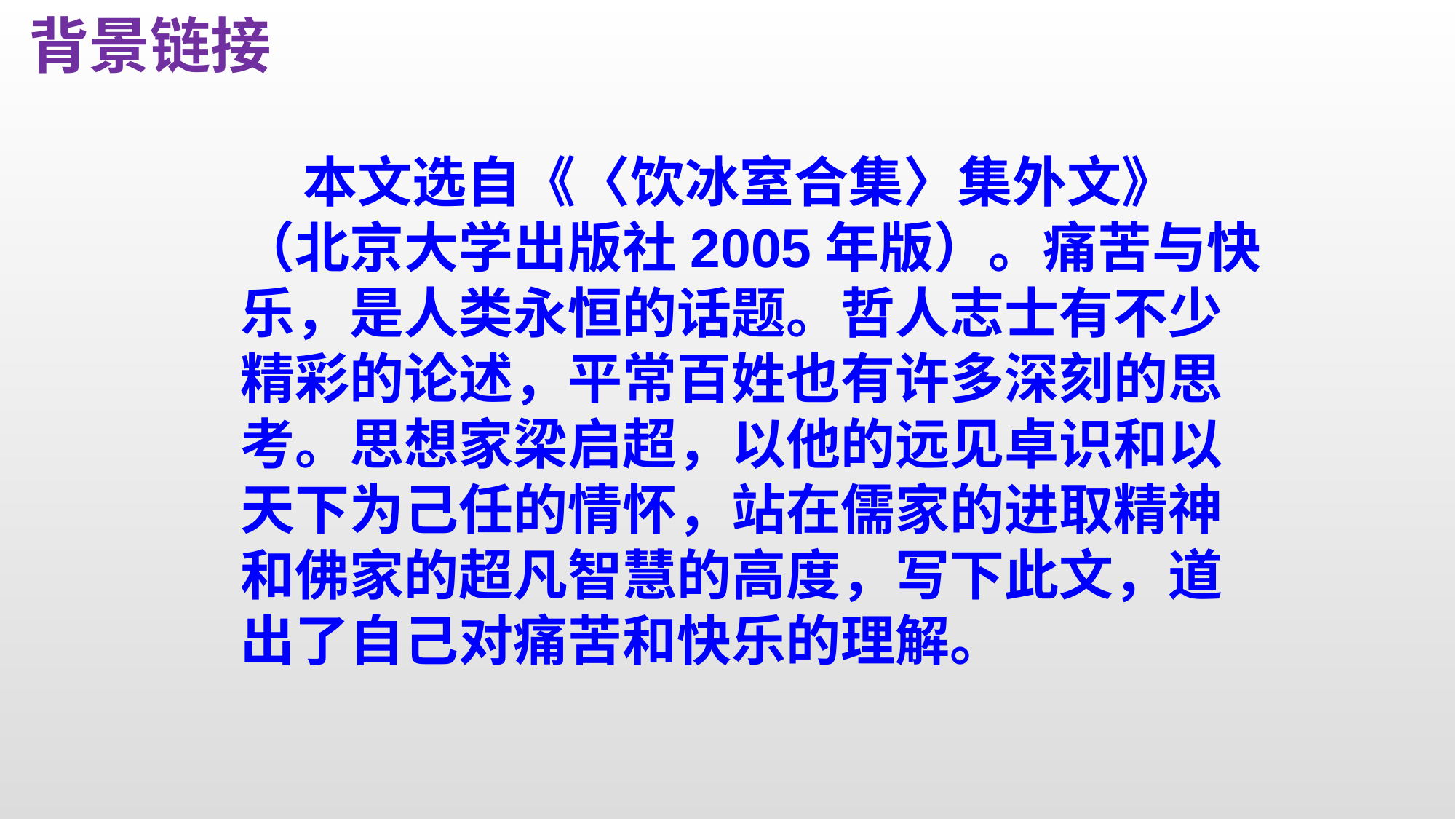

背景链接
    本文选自《〈饮冰室合集〉集外文》（北京大学出版社2005年版）。痛苦与快乐，是人类永恒的话题。哲人志士有不少精彩的论述，平常百姓也有许多深刻的思考。思想家梁启超，以他的远见卓识和以天下为己任的情怀，站在儒家的进取精神和佛家的超凡智慧的高度，写下此文，道出了自己对痛苦和快乐的理解。